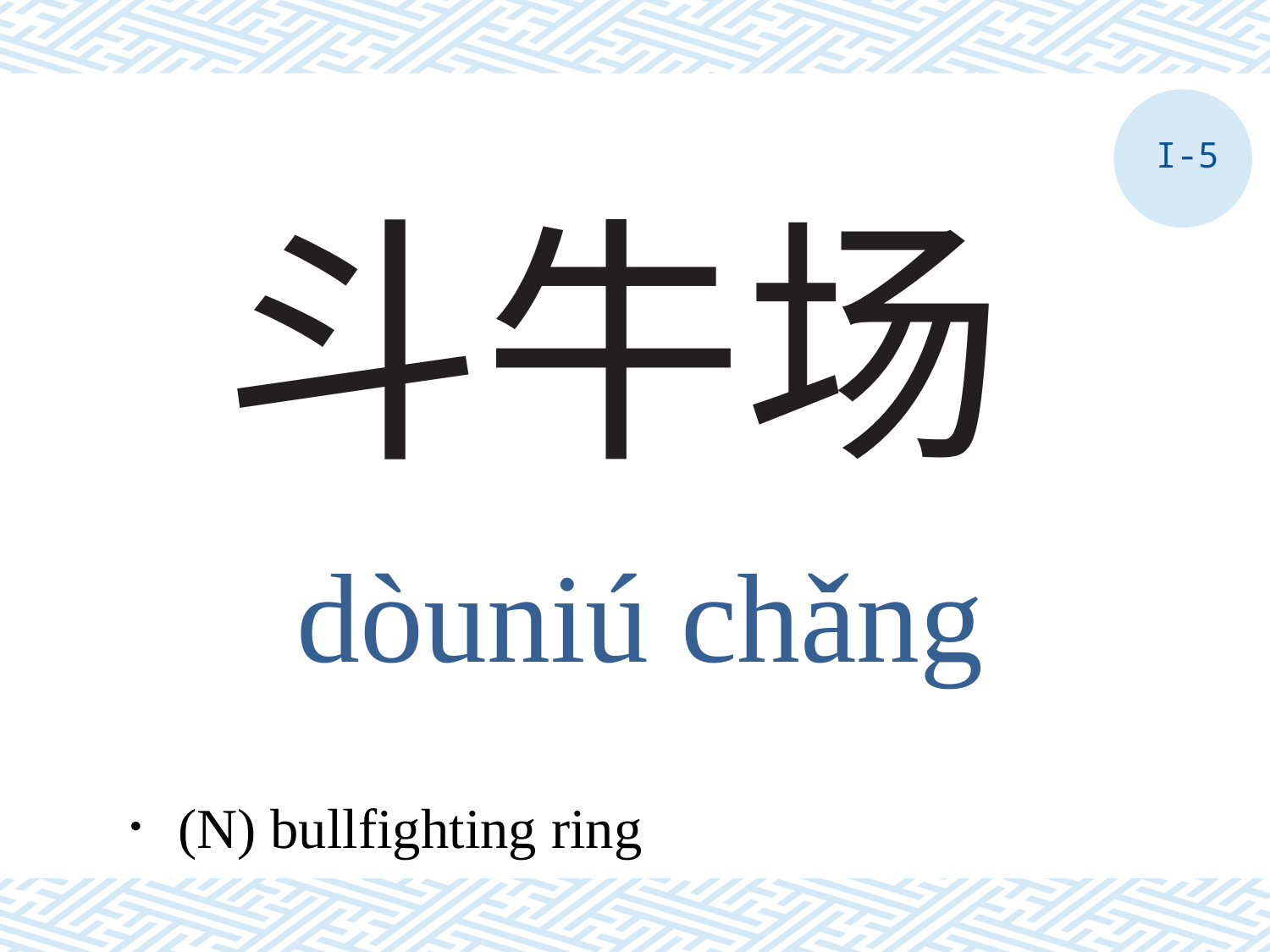

I-5

# 斗牛场
dòuniú chǎng
．(N) bullfighting ring